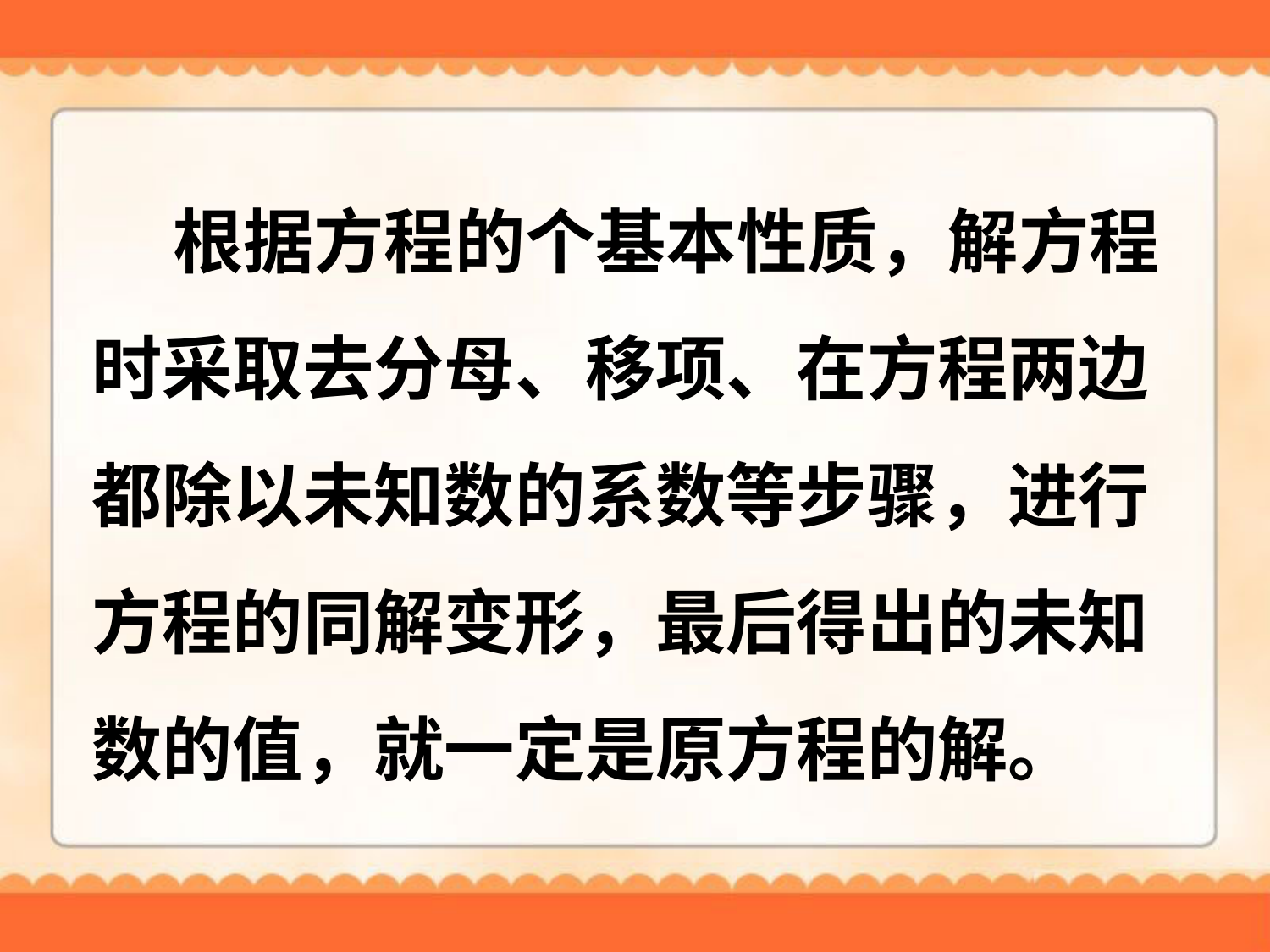

根据方程的个基本性质，解方程时采取去分母、移项、在方程两边都除以未知数的系数等步骤，进行方程的同解变形，最后得出的未知数的值，就一定是原方程的解。